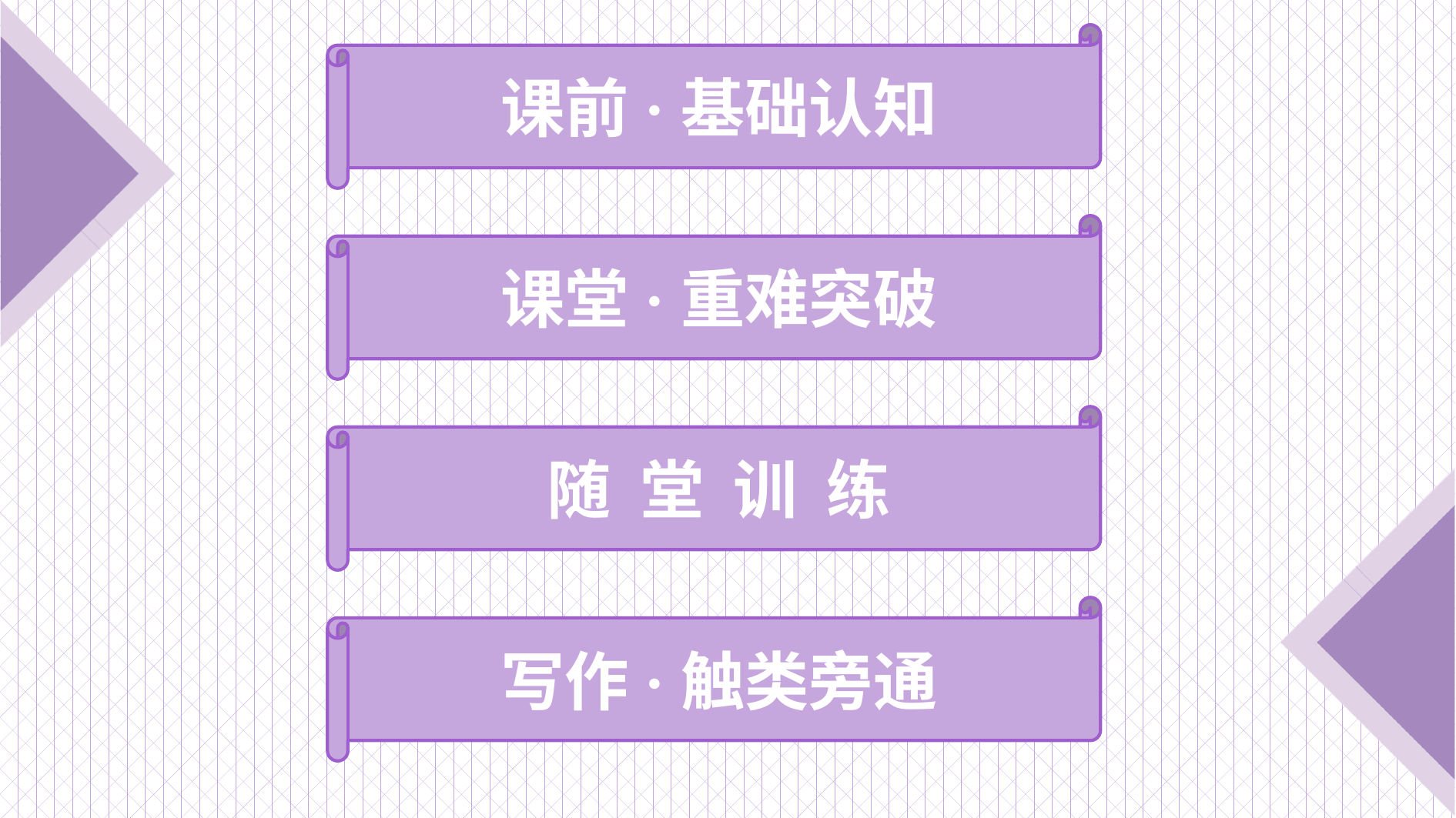

课前·基础认知
课堂·重难突破
随  堂  训  练
写作·触类旁通